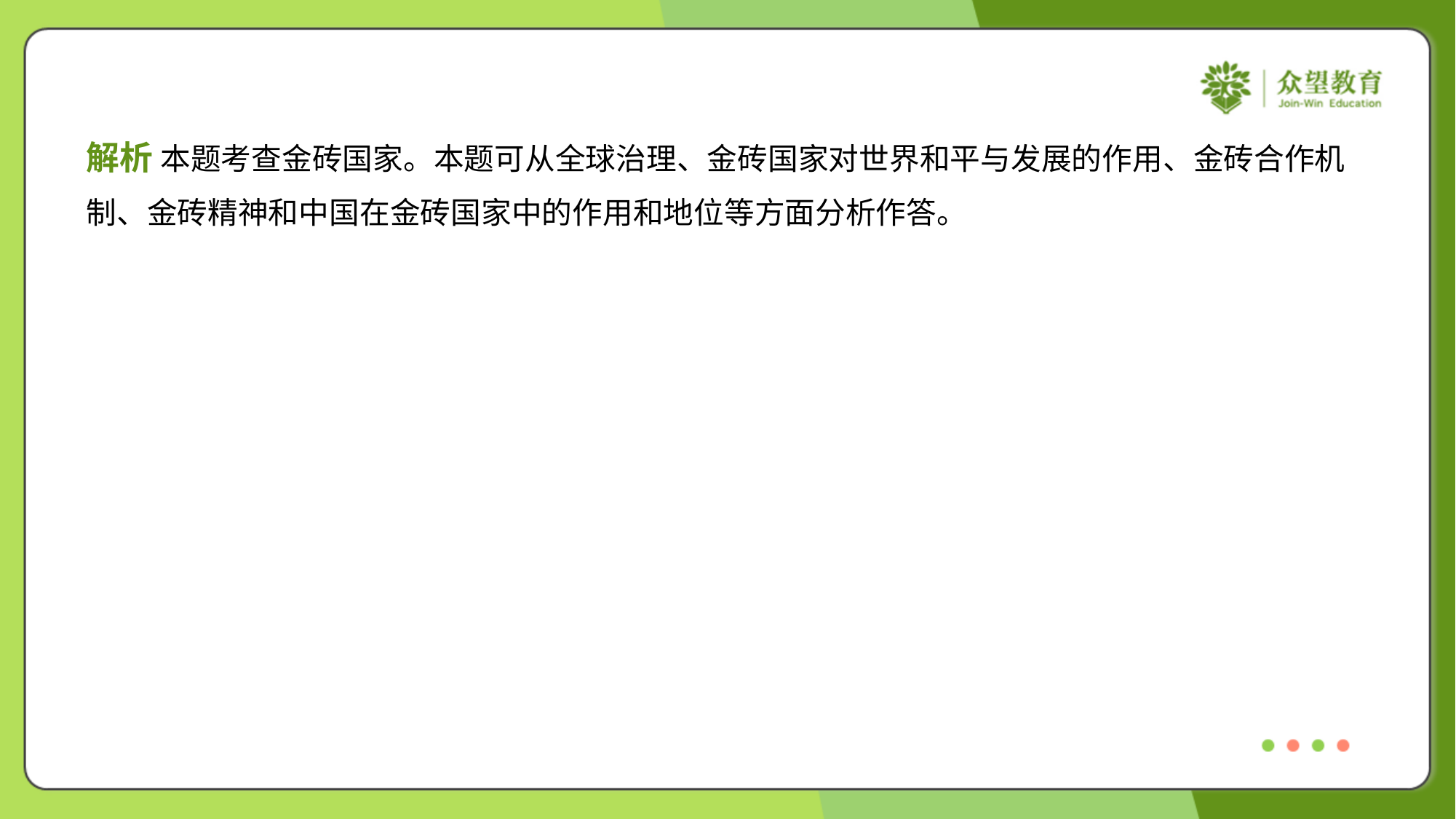

解析 本题考查金砖国家。本题可从全球治理、金砖国家对世界和平与发展的作用、金砖合作机
制、金砖精神和中国在金砖国家中的作用和地位等方面分析作答。